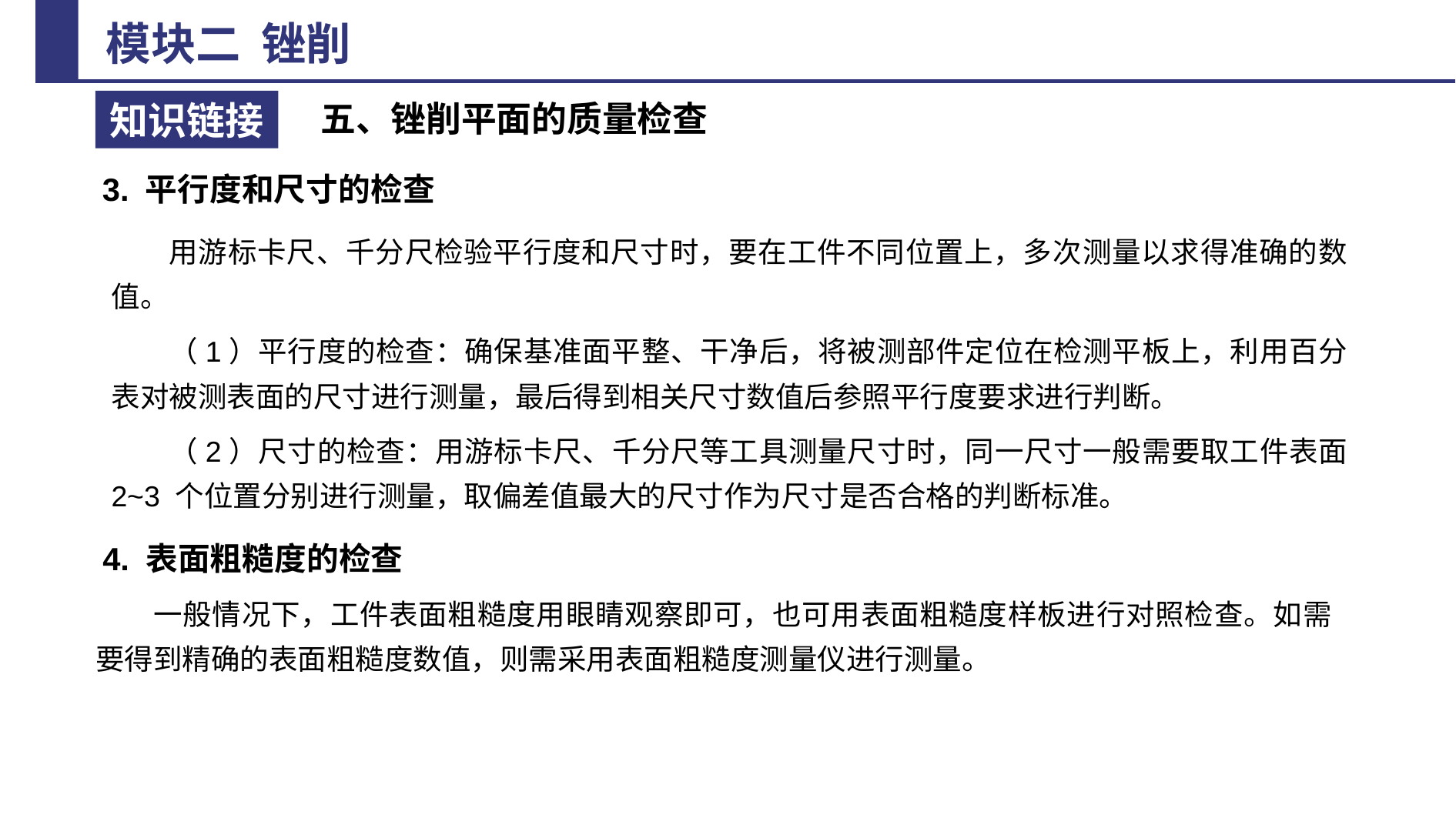

五、锉削平面的质量检查
3. 平行度和尺寸的检查
用游标卡尺、千分尺检验平行度和尺寸时，要在工件不同位置上，多次测量以求得准确的数值。
（1）平行度的检查：确保基准面平整、干净后，将被测部件定位在检测平板上，利用百分表对被测表面的尺寸进行测量，最后得到相关尺寸数值后参照平行度要求进行判断。
（2）尺寸的检查：用游标卡尺、千分尺等工具测量尺寸时，同一尺寸一般需要取工件表面 2~3 个位置分别进行测量，取偏差值最大的尺寸作为尺寸是否合格的判断标准。
4. 表面粗糙度的检查
一般情况下，工件表面粗糙度用眼睛观察即可，也可用表面粗糙度样板进行对照检查。如需要得到精确的表面粗糙度数值，则需采用表面粗糙度测量仪进行测量。